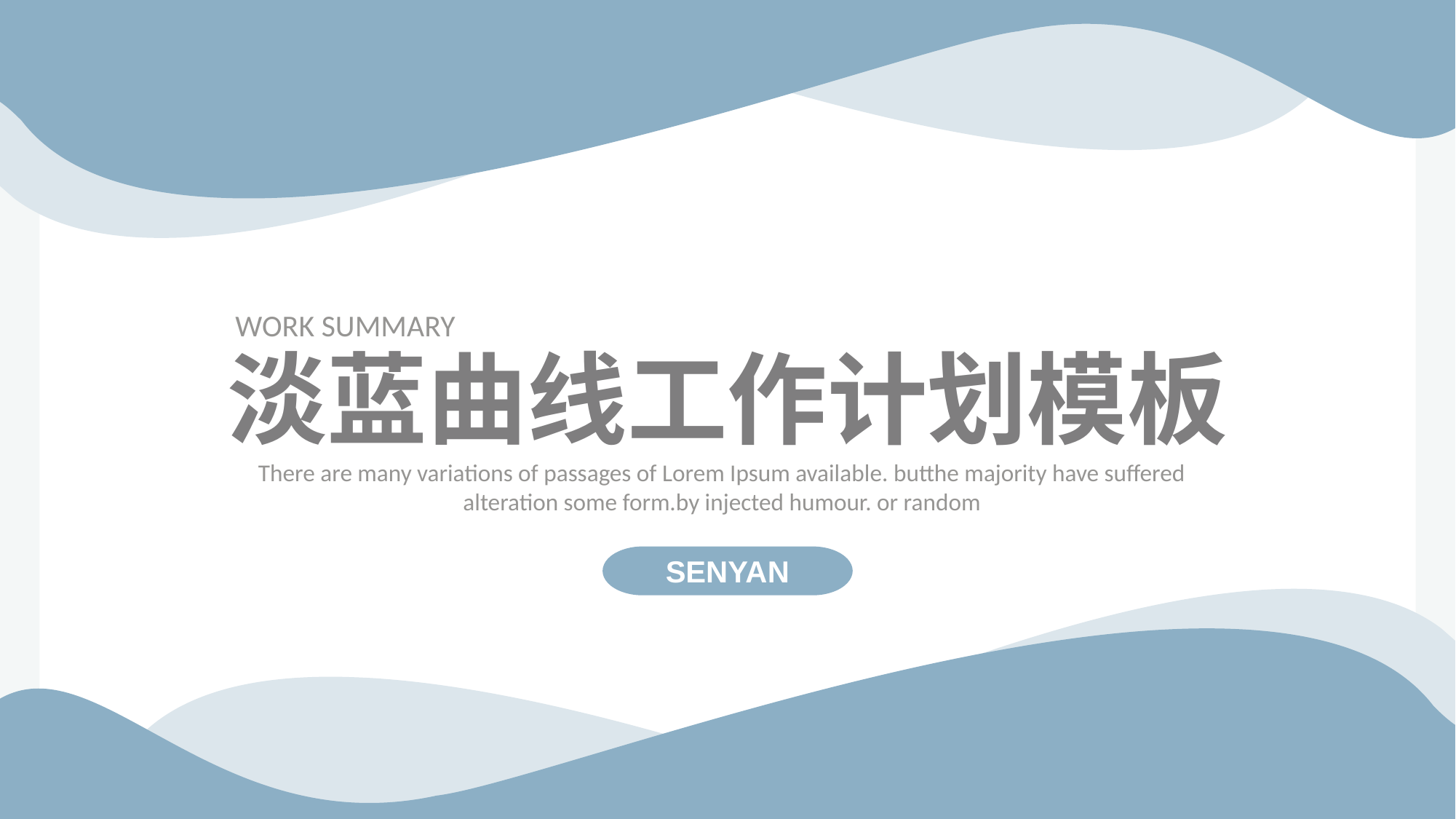

WORK SUMMARY
淡蓝曲线工作计划模板
There are many variations of passages of Lorem Ipsum available. butthe majority have suffered alteration some form.by injected humour. or random
SENYAN